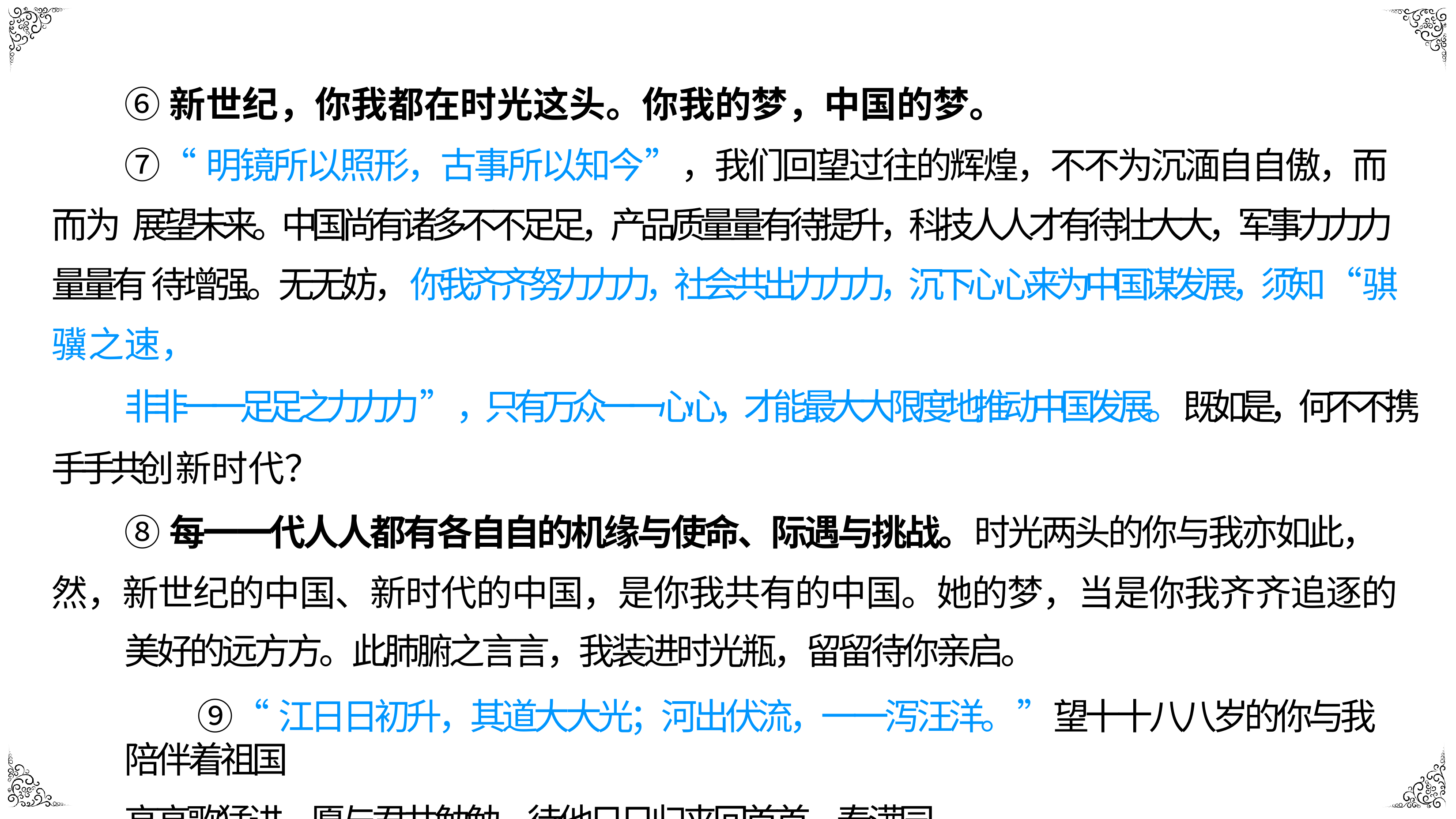

⑥新世纪，你我都在时光这头。你我的梦，中国的梦。
⑦“明镜所以照形，古事所以知今”，我们回望过往的辉煌，不不为沉湎⾃自傲，⽽而为  展望未来。中国尚有诸多不不⾜足，产品质量量有待提升，科技⼈人才有待壮⼤大，军事⼒力力量量有  待增强。⽆无妨，你我⻬齐努⼒力力，社会共出⼒力力，沉下⼼心来为中国谋发展，须知“骐骥之速，
⾮非⼀一⾜足之⼒力力”，只有万众⼀一⼼心，才能最⼤大限度地推动中国发展。既如是，何不不携⼿手共创  新时代？
⑧每⼀一代⼈人都有各⾃自的机缘与使命、际遇与挑战。时光两头的你与我亦如此，  然，新世纪的中国、新时代的中国，是你我共有的中国。她的梦，当是你我⻬齐追逐的
美好的远⽅方。此肺腑之⾔言，我装进时光瓶，留留待你亲启。
⑨“江⽇日初升，其道⼤大光；河出伏流，⼀一泻汪洋。”望⼗十⼋八岁的你与我陪伴着祖国
⾼高歌猛进。愿与君共勉勉，待他⽇日归来回⾸首，春满园。